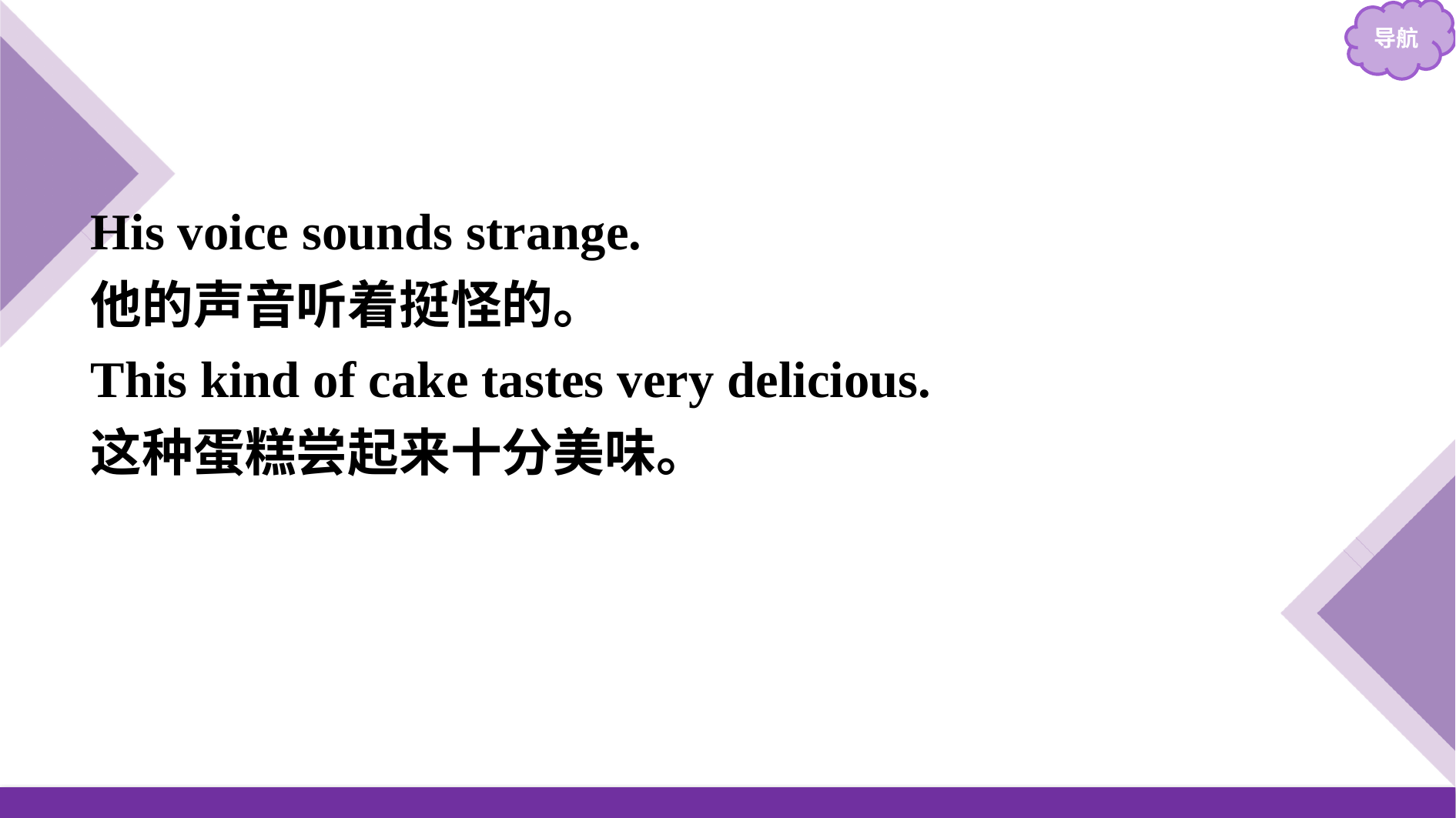

His voice sounds strange.
他的声音听着挺怪的。
This kind of cake tastes very delicious.
这种蛋糕尝起来十分美味。